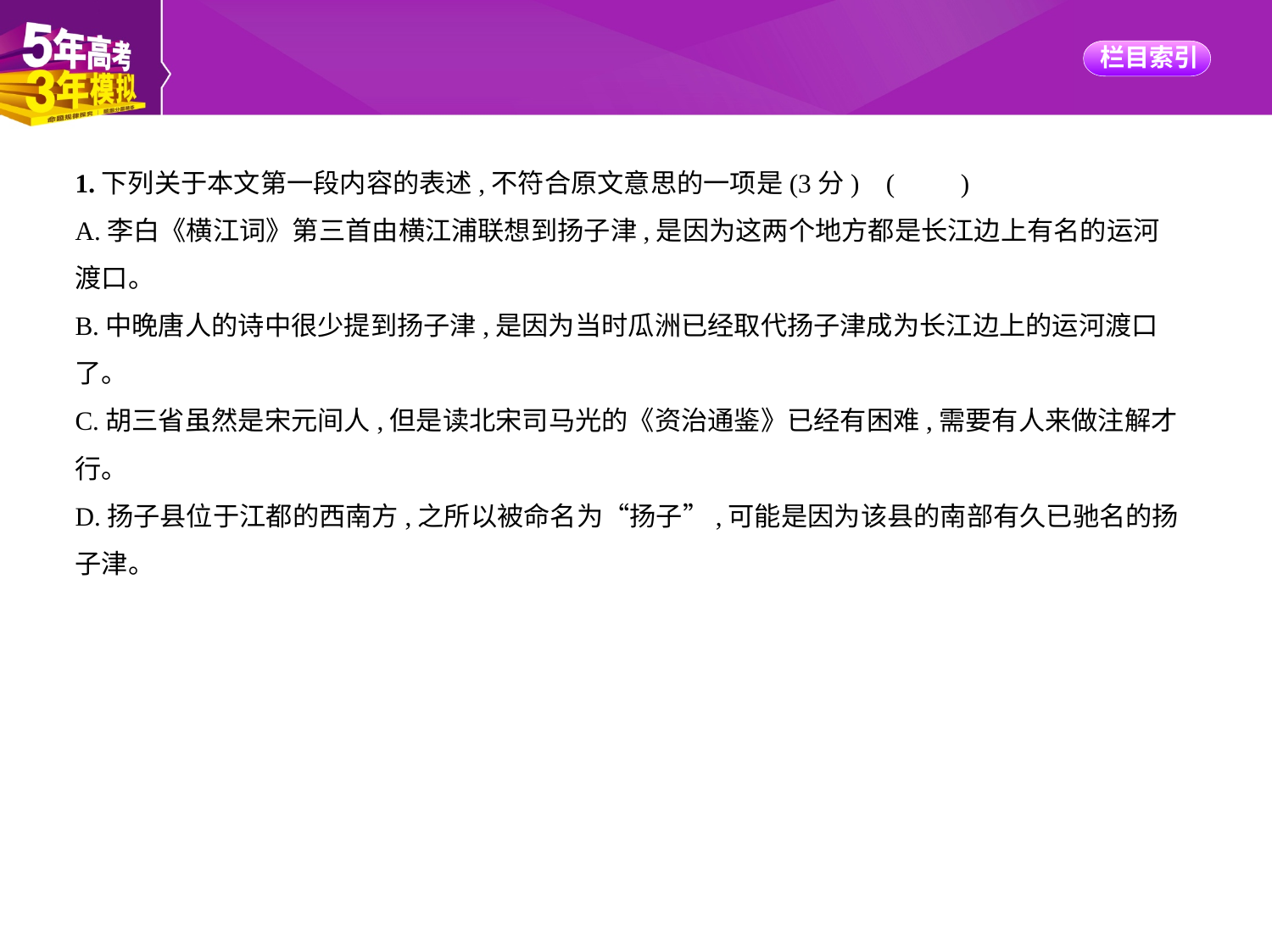

1.下列关于本文第一段内容的表述,不符合原文意思的一项是(3分) (　　)
A.李白《横江词》第三首由横江浦联想到扬子津,是因为这两个地方都是长江边上有名的运河
渡口。
B.中晚唐人的诗中很少提到扬子津,是因为当时瓜洲已经取代扬子津成为长江边上的运河渡口
了。
C.胡三省虽然是宋元间人,但是读北宋司马光的《资治通鉴》已经有困难,需要有人来做注解才
行。
D.扬子县位于江都的西南方,之所以被命名为“扬子”,可能是因为该县的南部有久已驰名的扬
子津。